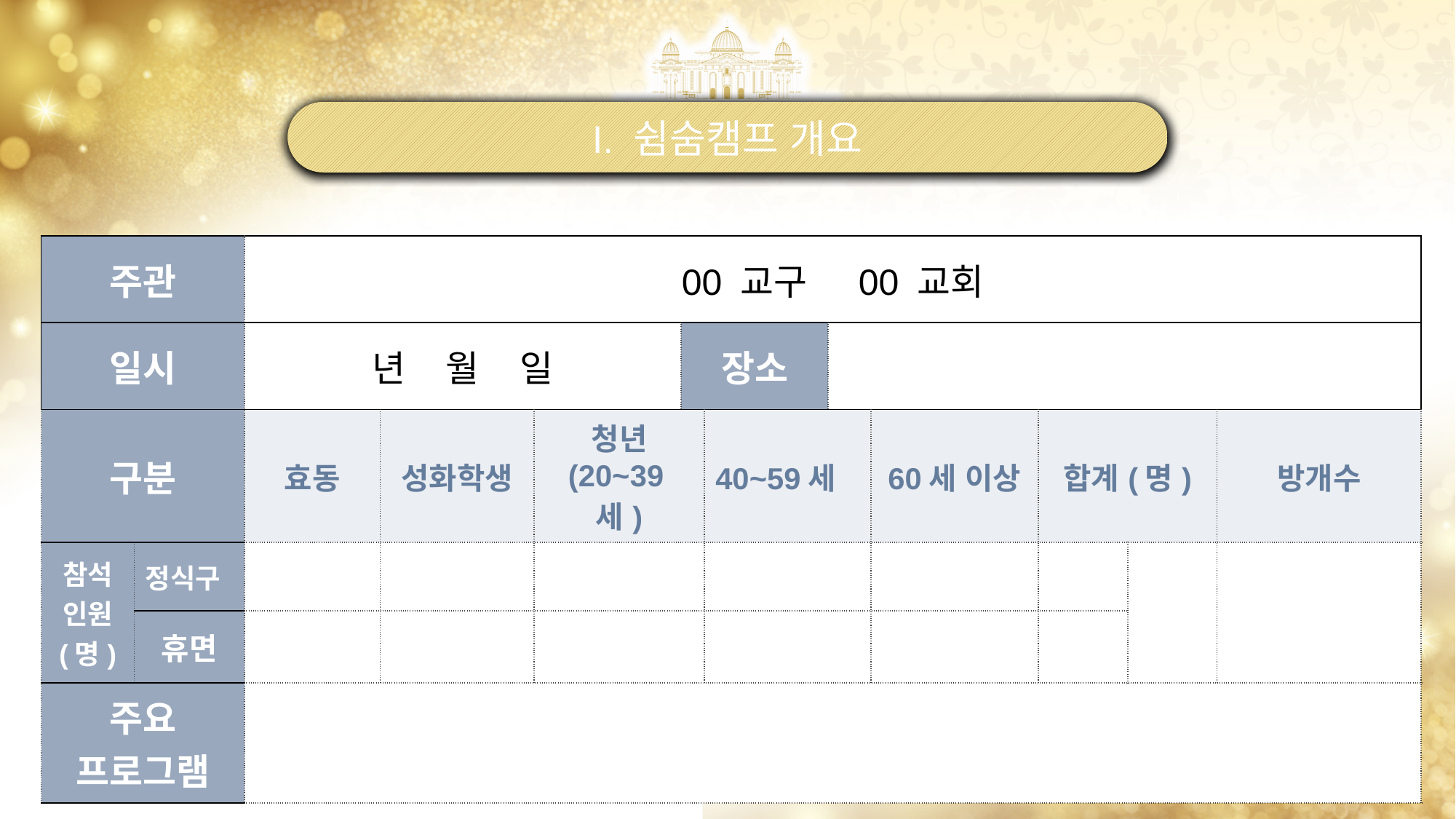

Ⅰ. 쉼숨캠프 개요
| 주관 |  | 00 교구 00 교회 |  |  |  |  |  |  |  |  |  |
| --- | --- | --- | --- | --- | --- | --- | --- | --- | --- | --- | --- |
| 일시 |  | 년 월 일 |  |  | 장소 |  |  |  |  |  |  |
| 구분 |  | 효동 | 성화학생 | 청년 (20~39세) |  | 40~59세 |  | 60세 이상 | 합계(명) |  | 방개수 |
| 참석인원 (명) | 정식구 |  |  |  |  |  |  |  |  |  |  |
|  | 휴면 |  |  |  |  |  |  |  |  |  |  |
| 주요 프로그램 |  |  |  |  |  |  |  |  |  |  |  |